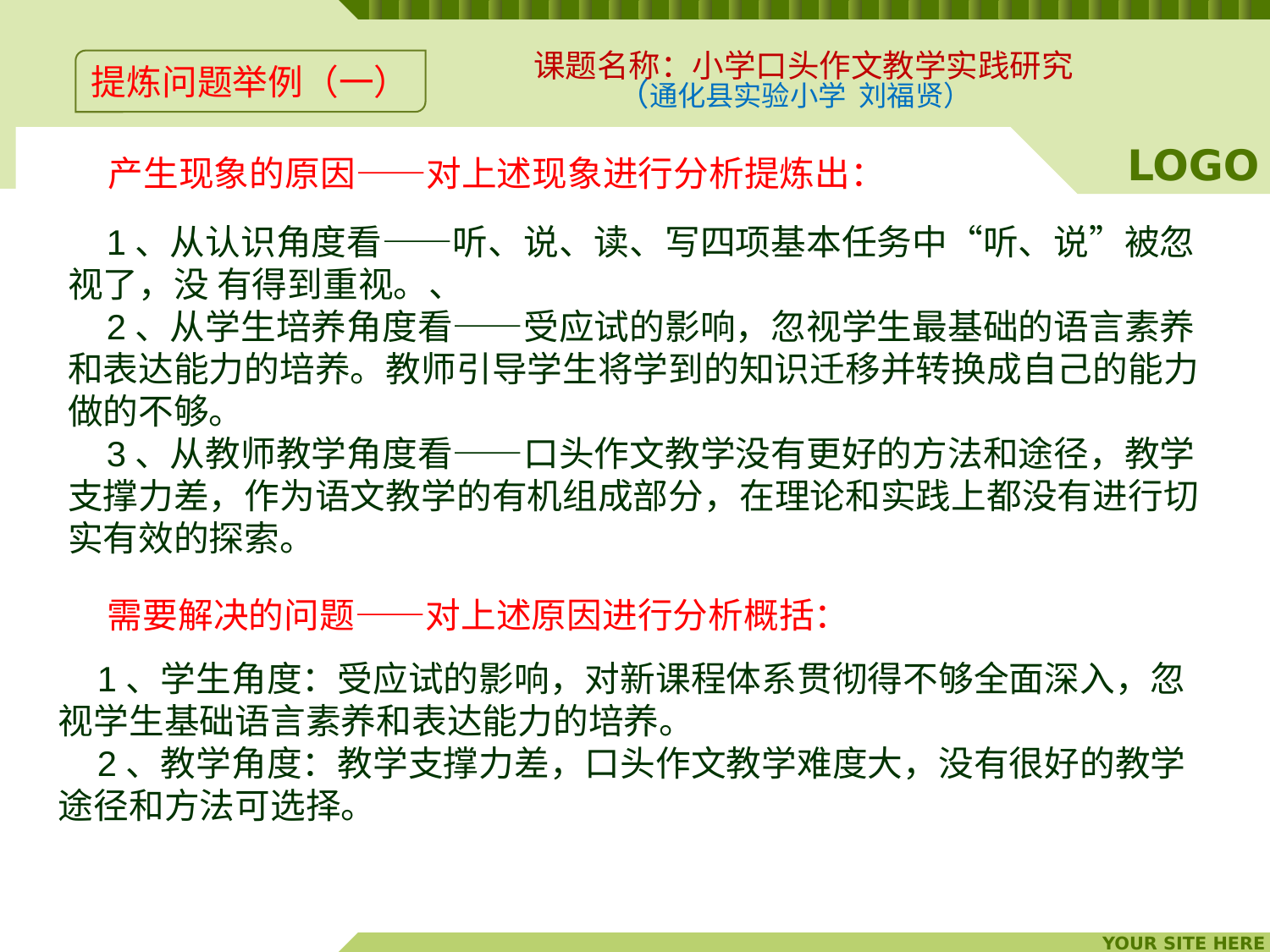

课题名称：小学口头作文教学实践研究
（通化县实验小学  刘福贤）

提炼问题举例（一）
    产生现象的原因——对上述现象进行分析提炼出：
    1、从认识角度看——听、说、读、写四项基本任务中“听、说”被忽视了，没 有得到重视。、
    2、从学生培养角度看——受应试的影响，忽视学生最基础的语言素养和表达能力的培养。教师引导学生将学到的知识迁移并转换成自己的能力做的不够。
    3、从教师教学角度看——口头作文教学没有更好的方法和途径，教学支撑力差，作为语文教学的有机组成部分，在理论和实践上都没有进行切实有效的探索。
    需要解决的问题——对上述原因进行分析概括：
    1、学生角度：受应试的影响，对新课程体系贯彻得不够全面深入，忽视学生基础语言素养和表达能力的培养。
    2、教学角度：教学支撑力差，口头作文教学难度大，没有很好的教学途径和方法可选择。